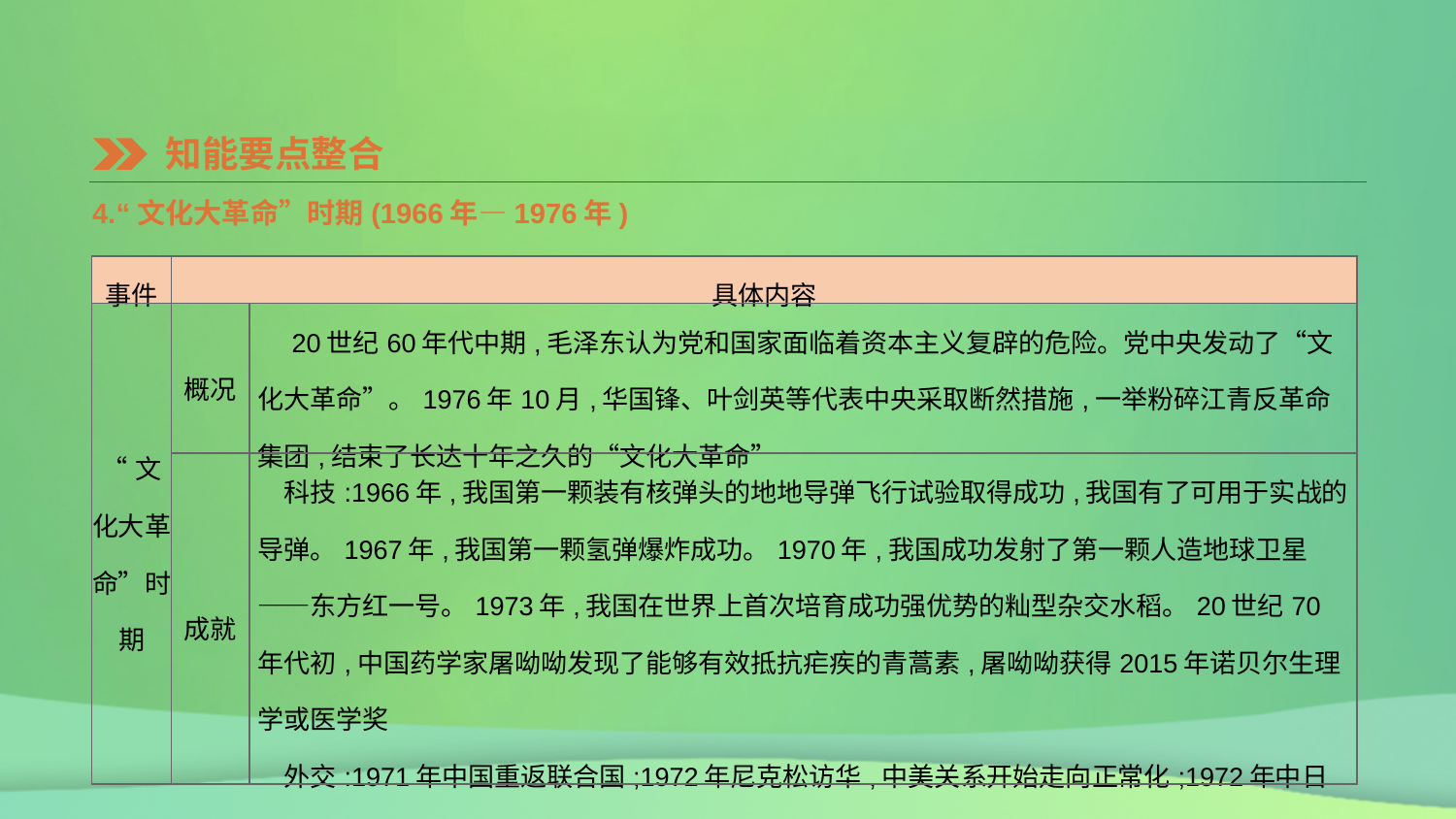

知能要点整合

4.“文化大革命”时期(1966年—1976年)
| 事件 | 具体内容 |  |
| --- | --- | --- |
| “文化大革 命”时期 | 概况 | 20世纪60年代中期,毛泽东认为党和国家面临着资本主义复辟的危险。党中央发动了“文化大革命”。1976年10月,华国锋、叶剑英等代表中央采取断然措施,一举粉碎江青反革命集团,结束了长达十年之久的“文化大革命” |
|  | 成就 | 科技:1966年,我国第一颗装有核弹头的地地导弹飞行试验取得成功,我国有了可用于实战的导弹。1967年,我国第一颗氢弹爆炸成功。1970年,我国成功发射了第一颗人造地球卫星——东方红一号。1973年,我国在世界上首次培育成功强优势的籼型杂交水稻。20世纪70年代初,中国药学家屠呦呦发现了能够有效抵抗疟疾的青蒿素,屠呦呦获得2015年诺贝尔生理学或医学奖 　外交:1971年中国重返联合国;1972年尼克松访华,中美关系开始走向正常化;1972年中日建交 |